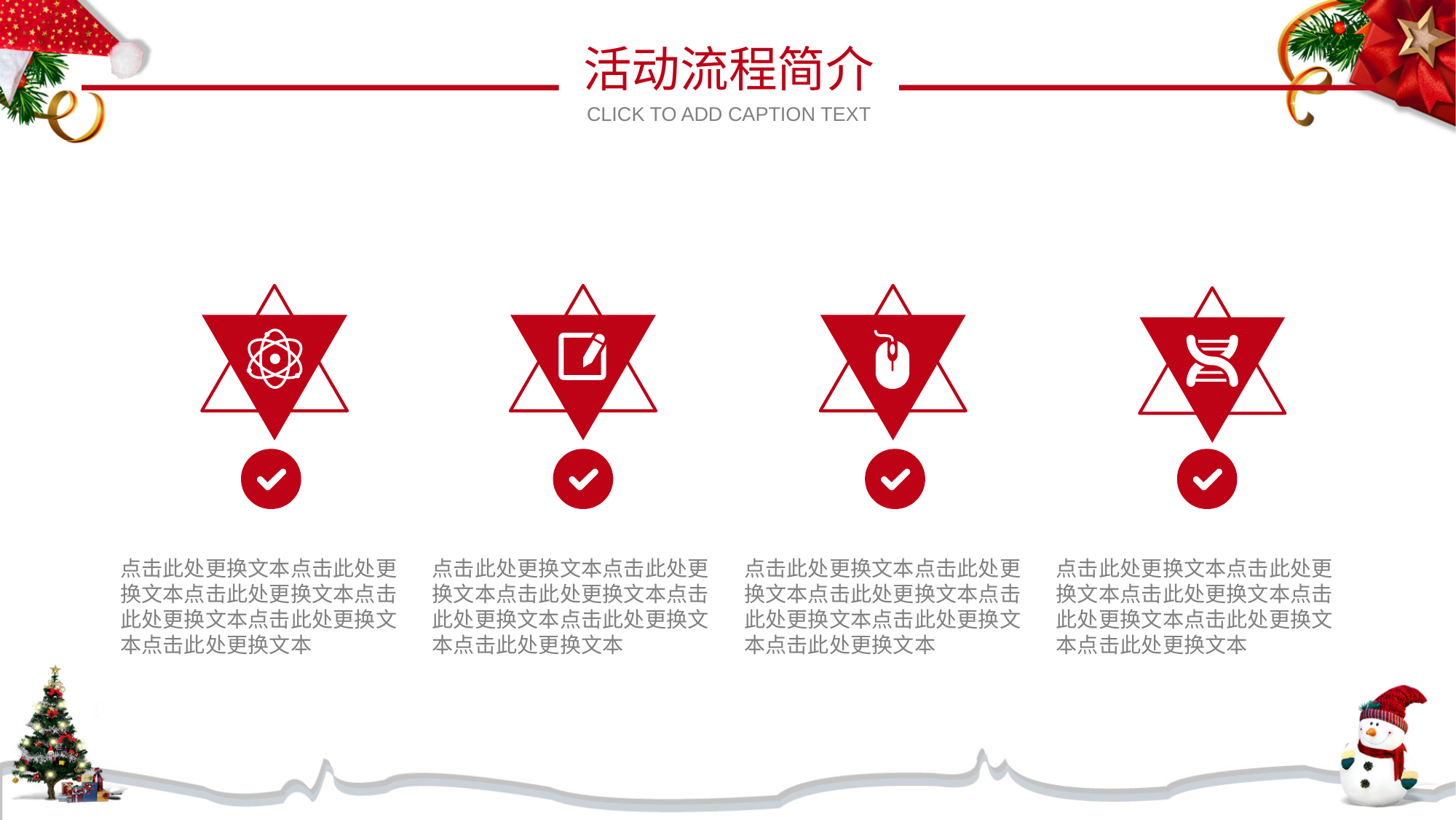

活动流程简介

CLICK TO ADD CAPTION TEXT

点击此处更换文本点击此处更换文本点击此处更换文本点击此处更换文本点击此处更换文本点击此处更换文本

点击此处更换文本点击此处更换文本点击此处更换文本点击此处更换文本点击此处更换文本点击此处更换文本

点击此处更换文本点击此处更换文本点击此处更换文本点击此处更换文本点击此处更换文本点击此处更换文本

点击此处更换文本点击此处更换文本点击此处更换文本点击此处更换文本点击此处更换文本点击此处更换文本